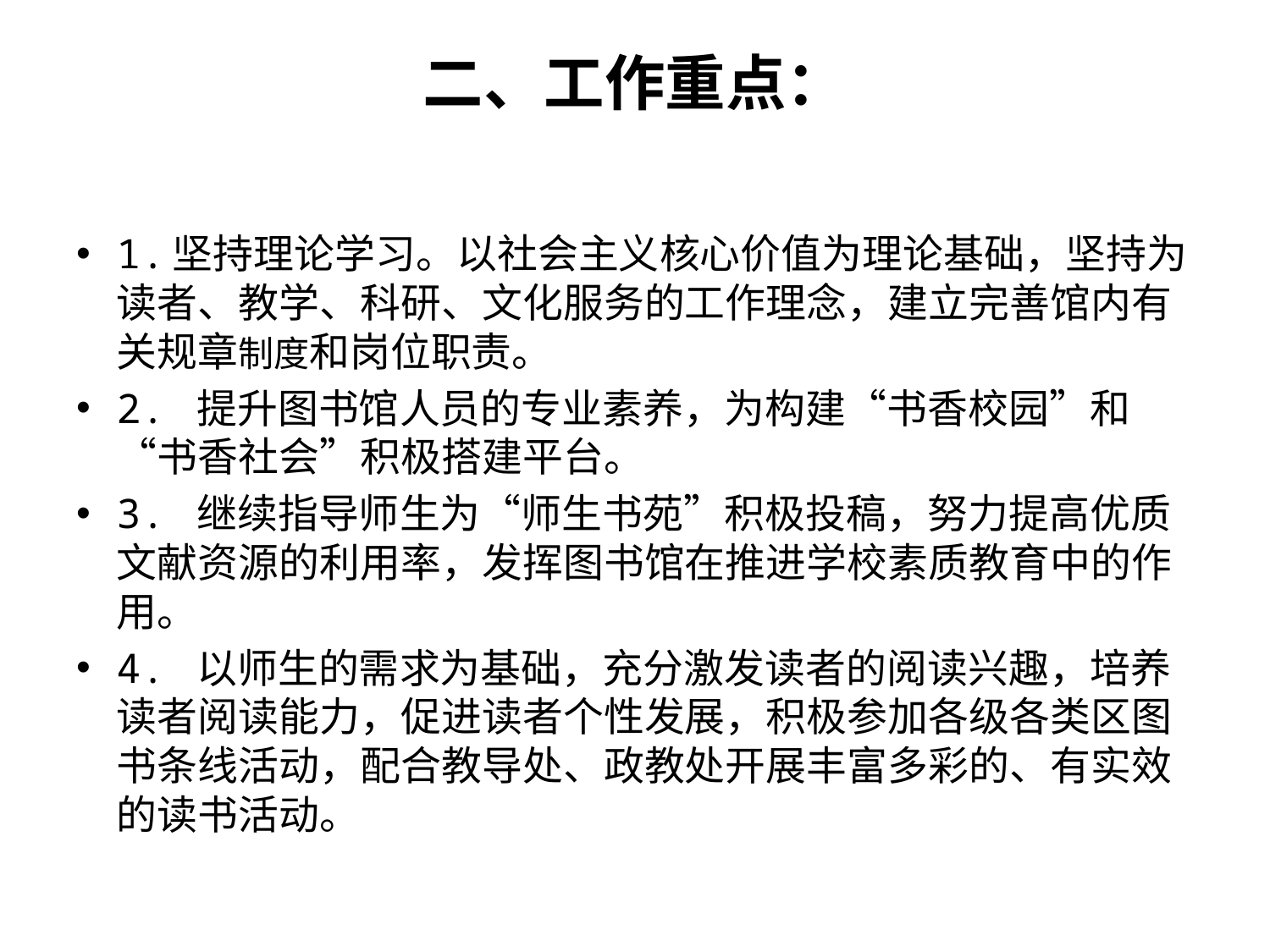

# 二、工作重点：
1.坚持理论学习。以社会主义核心价值为理论基础，坚持为读者、教学、科研、文化服务的工作理念，建立完善馆内有关规章制度和岗位职责。
2. 提升图书馆人员的专业素养，为构建“书香校园”和“书香社会”积极搭建平台。
3. 继续指导师生为“师生书苑”积极投稿，努力提高优质文献资源的利用率，发挥图书馆在推进学校素质教育中的作用。
4. 以师生的需求为基础，充分激发读者的阅读兴趣，培养读者阅读能力，促进读者个性发展，积极参加各级各类区图书条线活动，配合教导处、政教处开展丰富多彩的、有实效的读书活动。